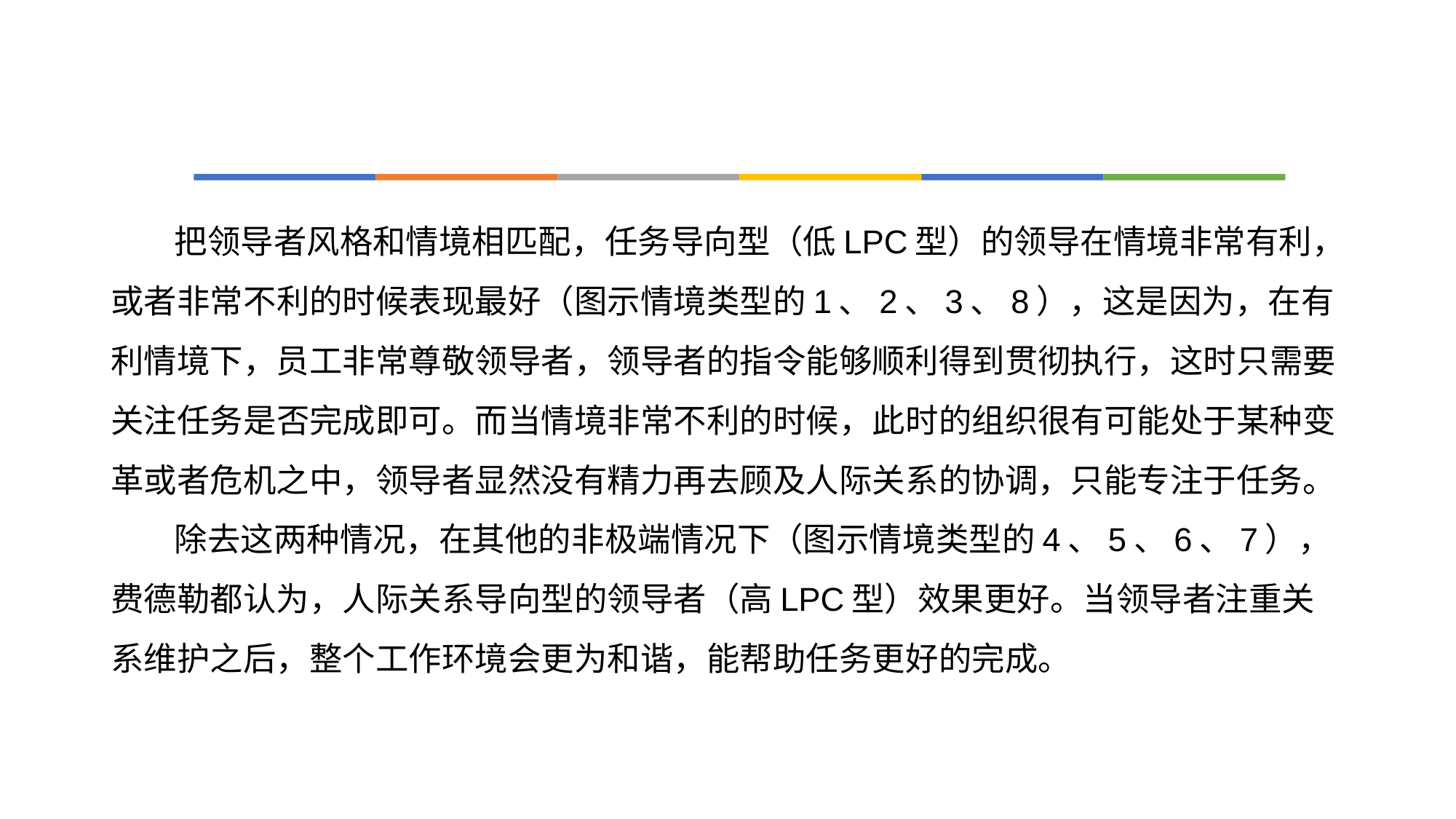

#
把领导者风格和情境相匹配，任务导向型（低LPC型）的领导在情境非常有利，或者非常不利的时候表现最好（图示情境类型的1、2、3、8），这是因为，在有利情境下，员工非常尊敬领导者，领导者的指令能够顺利得到贯彻执行，这时只需要关注任务是否完成即可。而当情境非常不利的时候，此时的组织很有可能处于某种变革或者危机之中，领导者显然没有精力再去顾及人际关系的协调，只能专注于任务。
除去这两种情况，在其他的非极端情况下（图示情境类型的4、5、6、7），费德勒都认为，人际关系导向型的领导者（高LPC型）效果更好。当领导者注重关系维护之后，整个工作环境会更为和谐，能帮助任务更好的完成。